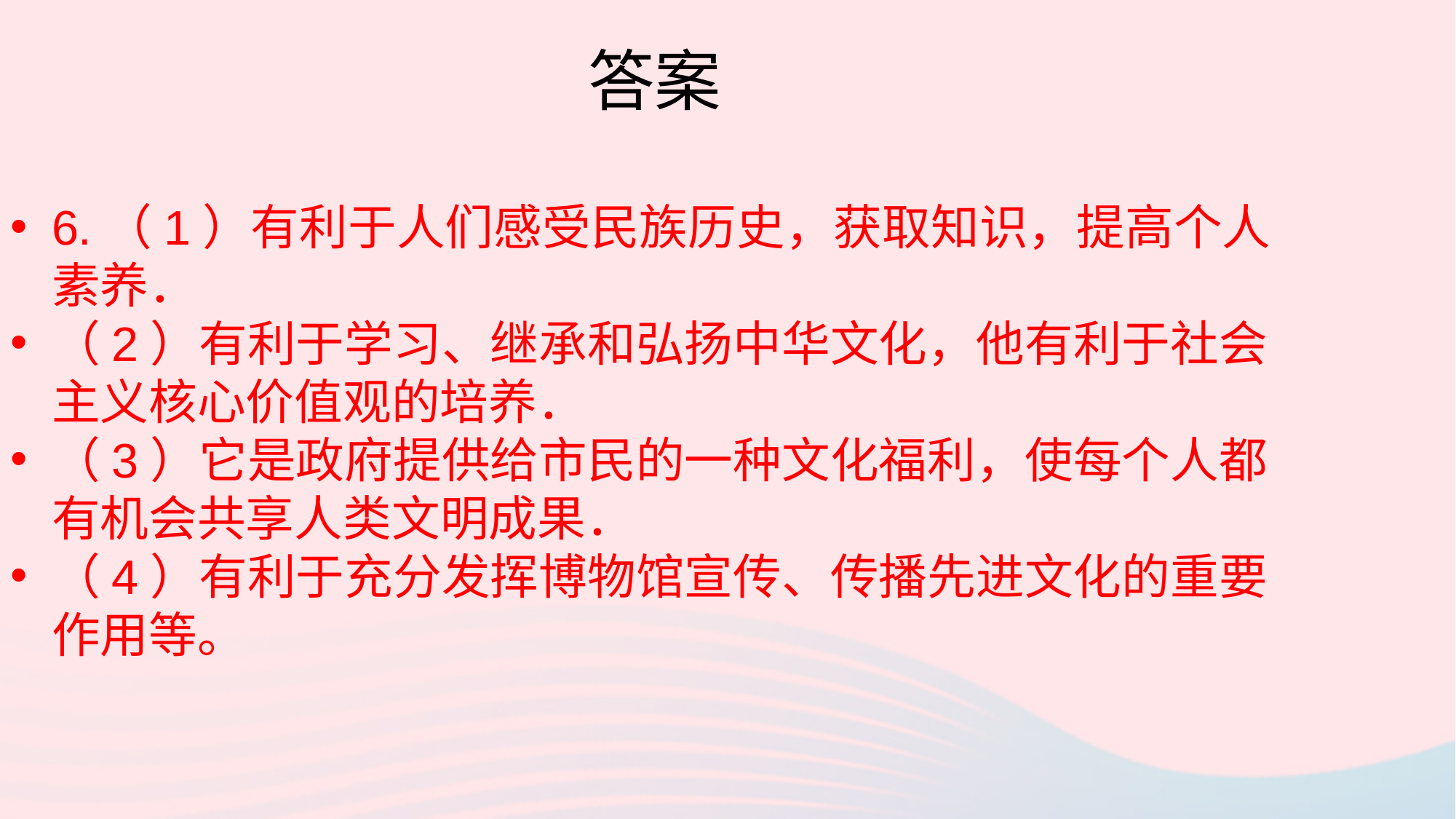

答案
6.（1）有利于人们感受民族历史，获取知识，提高个人素养．
（2）有利于学习、继承和弘扬中华文化，他有利于社会主义核心价值观的培养．
（3）它是政府提供给市民的一种文化福利，使每个人都有机会共享人类文明成果．
（4）有利于充分发挥博物馆宣传、传播先进文化的重要作用等。